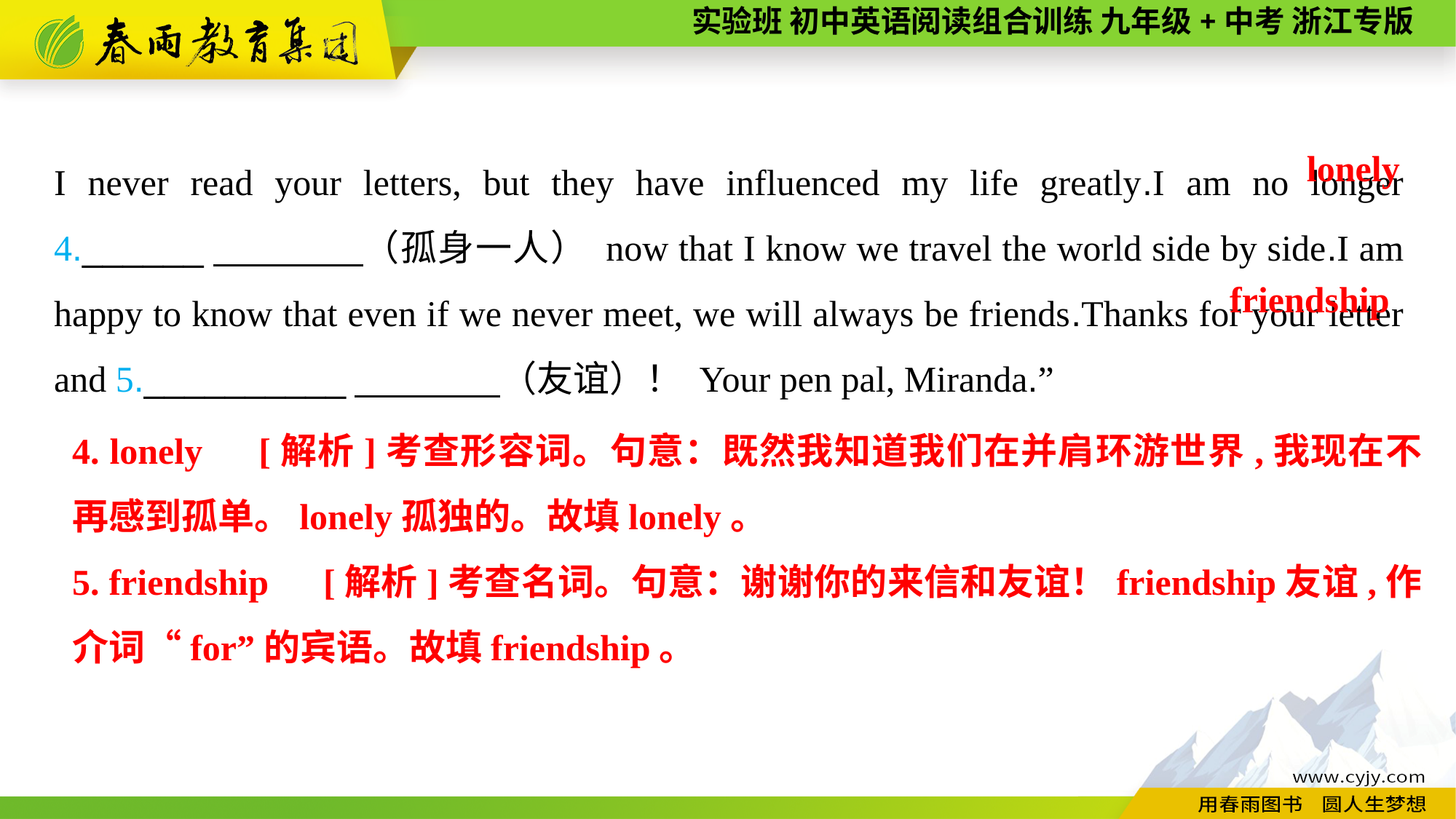

I never read your letters, but they have influenced my life greatly.I am no longer 4.______　　　　（孤身一人） now that I know we travel the world side by side.I am happy to know that even if we never meet, we will always be friends.Thanks for your letter and 5.__________　　　　（友谊）！ Your pen pal, Miranda.”
lonely
friendship
4. lonely　[解析]考查形容词。句意：既然我知道我们在并肩环游世界,我现在不再感到孤单。lonely孤独的。故填lonely。
5. friendship　[解析]考查名词。句意：谢谢你的来信和友谊！friendship友谊,作介词“for”的宾语。故填friendship。